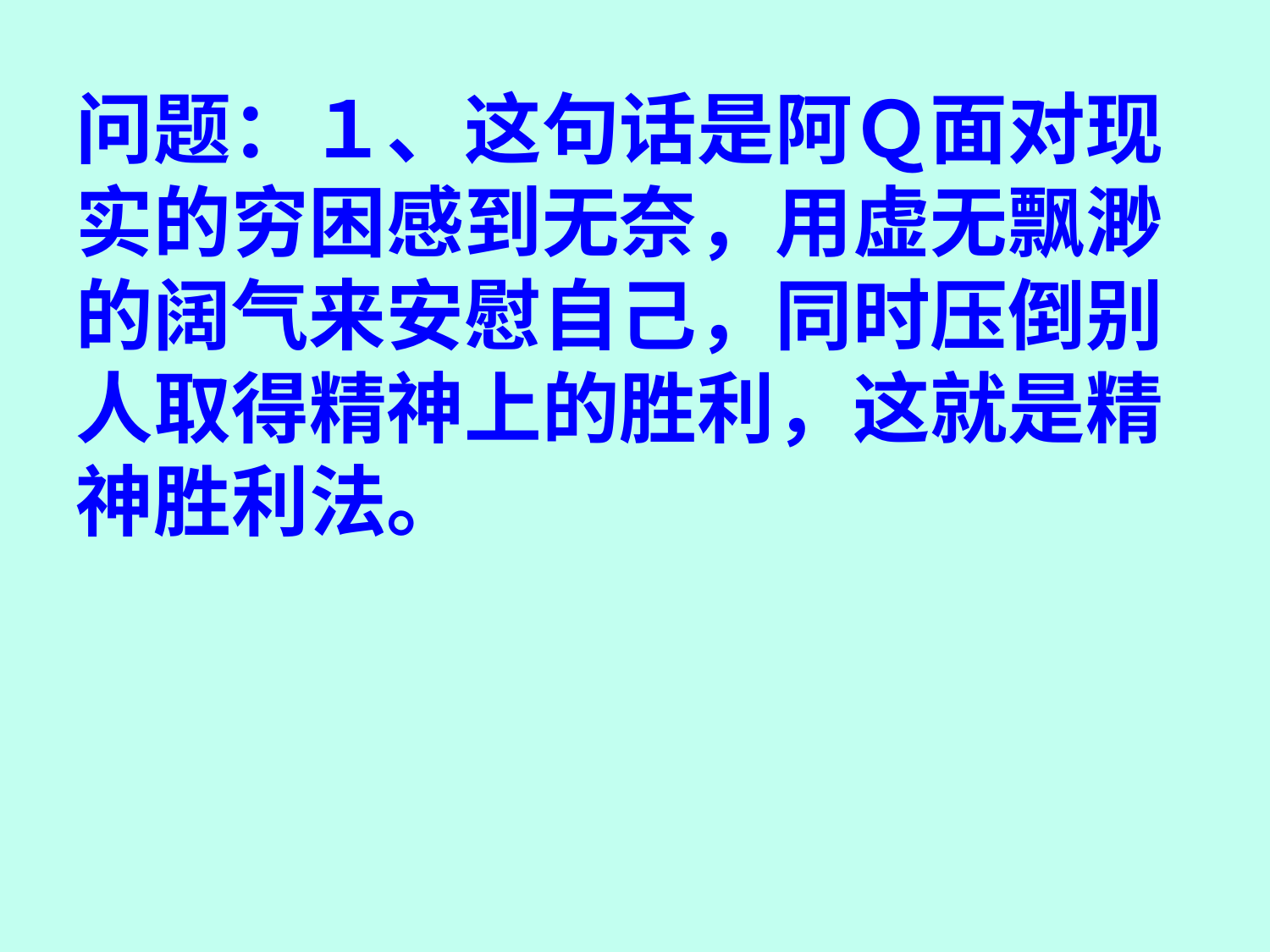

问题：１、这句话是阿Ｑ面对现实的穷困感到无奈，用虚无飘渺的阔气来安慰自己，同时压倒别人取得精神上的胜利，这就是精神胜利法。